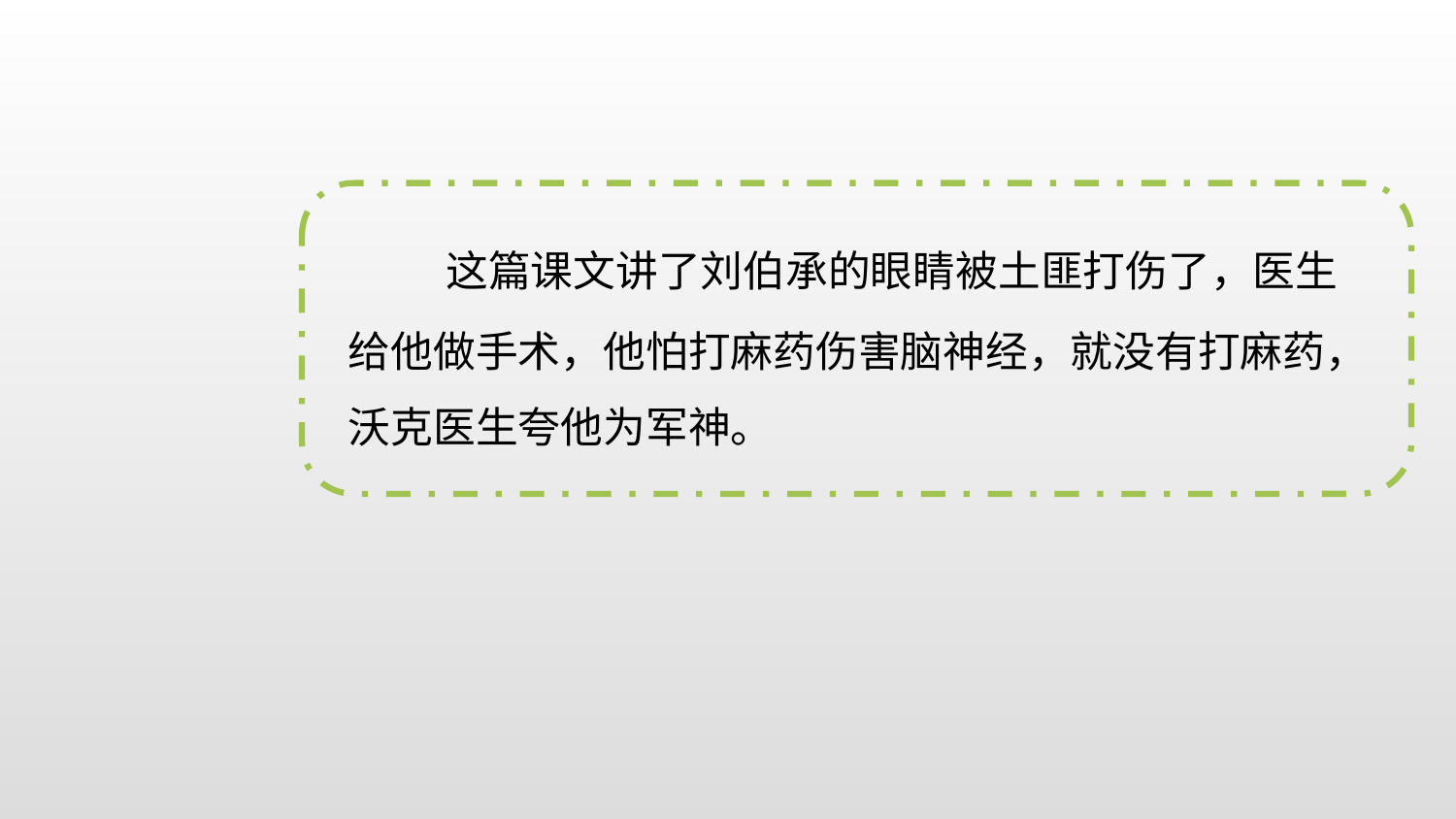

这篇课文讲了刘伯承的眼睛被土匪打伤了，医生给他做手术，他怕打麻药伤害脑神经，就没有打麻药，沃克医生夸他为军神。